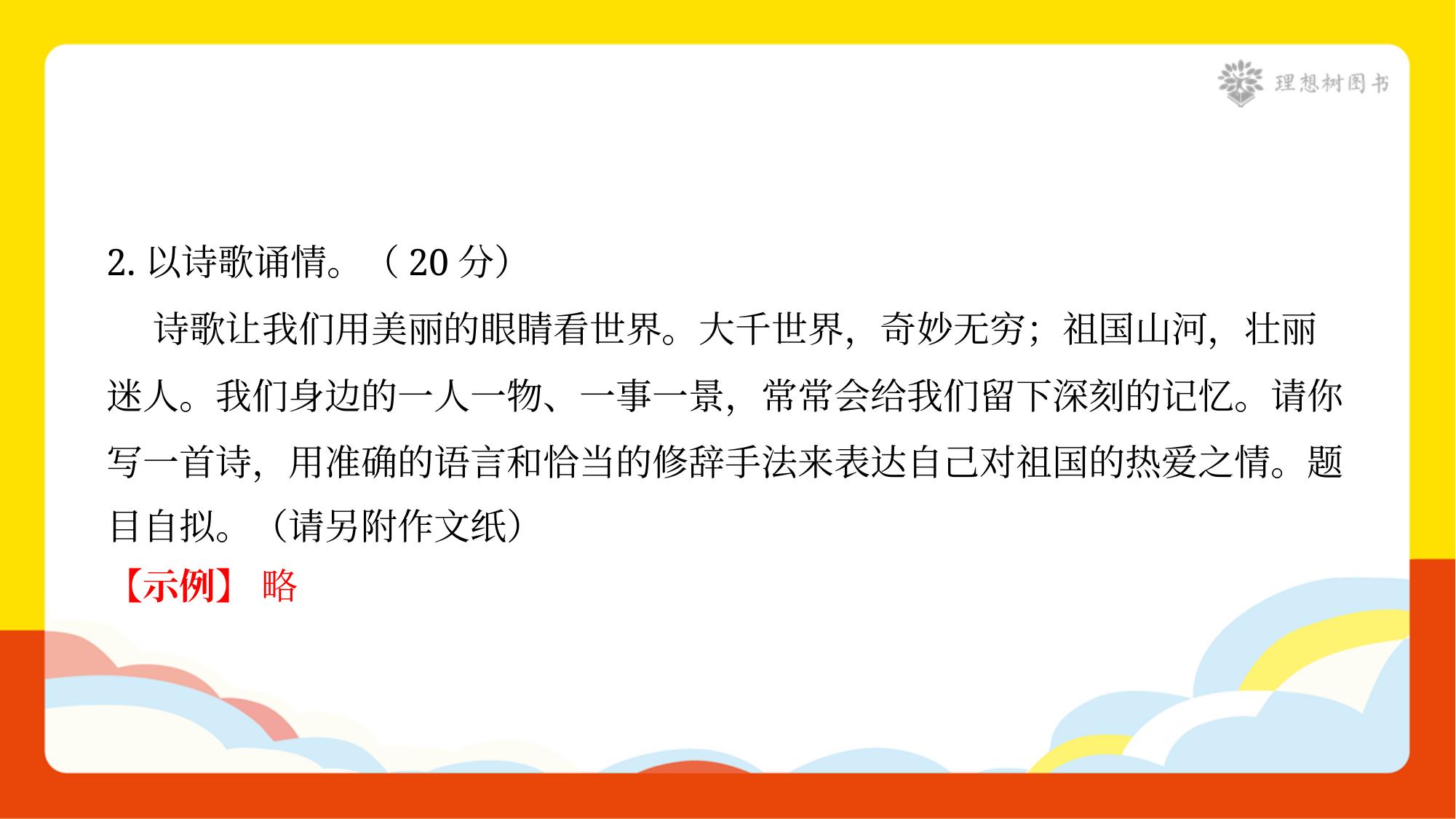

2.以诗歌诵情。（20分）
    诗歌让我们用美丽的眼睛看世界。大千世界，奇妙无穷；祖国山河，壮丽
迷人。我们身边的一人一物、一事一景，常常会给我们留下深刻的记忆。请你
写一首诗，用准确的语言和恰当的修辞手法来表达自己对祖国的热爱之情。题
目自拟。（请另附作文纸）
【示例】 略